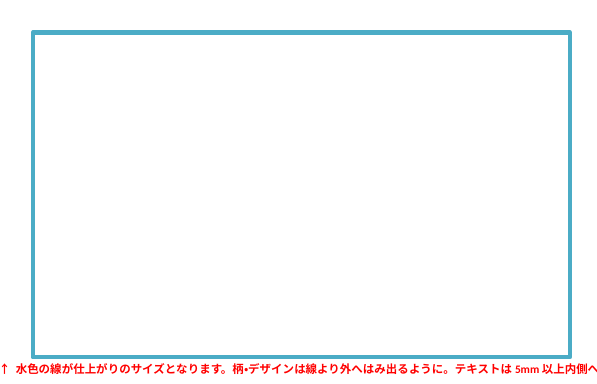

↑ 水色の線が仕上がりのサイズとなります。柄・デザインは線より外へはみ出るように。テキストは5mm以上内側へ。